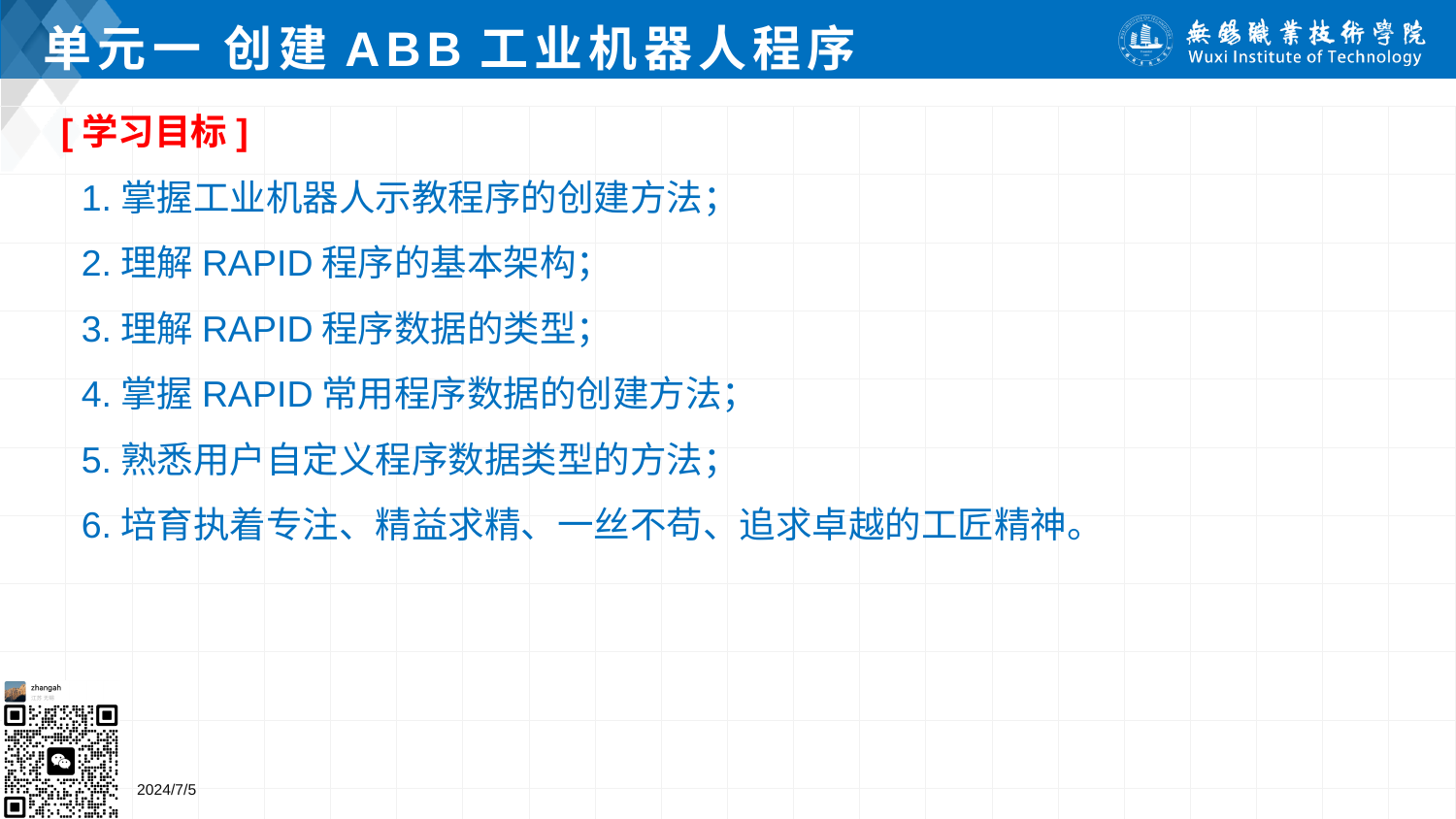

# 单元一 创建ABB工业机器人程序
[学习目标]
  1.掌握工业机器人示教程序的创建方法；
  2.理解RAPID程序的基本架构；
  3.理解RAPID程序数据的类型；
  4.掌握RAPID常用程序数据的创建方法；
  5.熟悉用户自定义程序数据类型的方法；
  6.培育执着专注、精益求精、一丝不苟、追求卓越的工匠精神。
2024/7/5